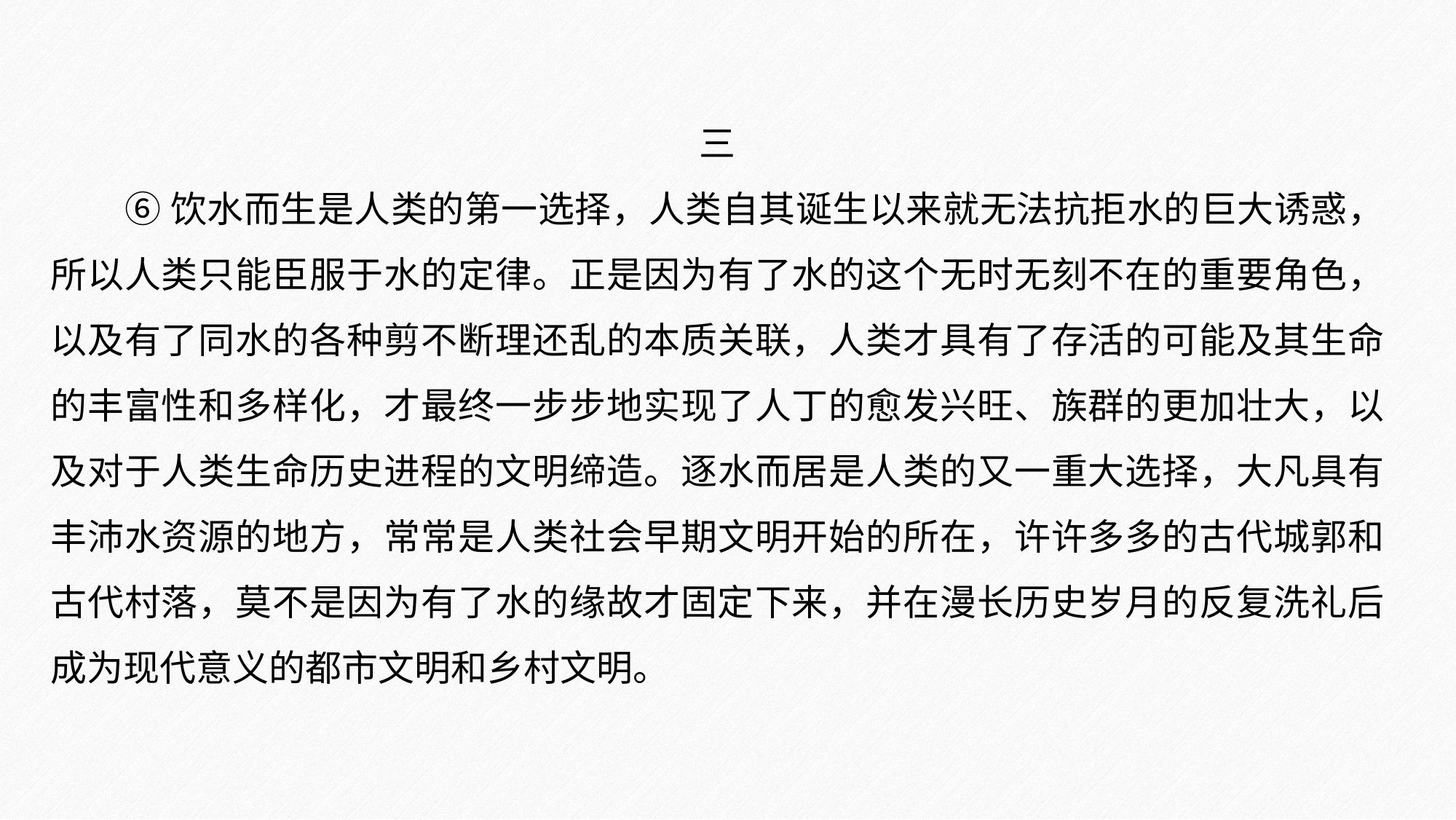

三
⑥饮水而生是人类的第一选择，人类自其诞生以来就无法抗拒水的巨大诱惑，所以人类只能臣服于水的定律。正是因为有了水的这个无时无刻不在的重要角色，以及有了同水的各种剪不断理还乱的本质关联，人类才具有了存活的可能及其生命的丰富性和多样化，才最终一步步地实现了人丁的愈发兴旺、族群的更加壮大，以及对于人类生命历史进程的文明缔造。逐水而居是人类的又一重大选择，大凡具有丰沛水资源的地方，常常是人类社会早期文明开始的所在，许许多多的古代城郭和古代村落，莫不是因为有了水的缘故才固定下来，并在漫长历史岁月的反复洗礼后成为现代意义的都市文明和乡村文明。